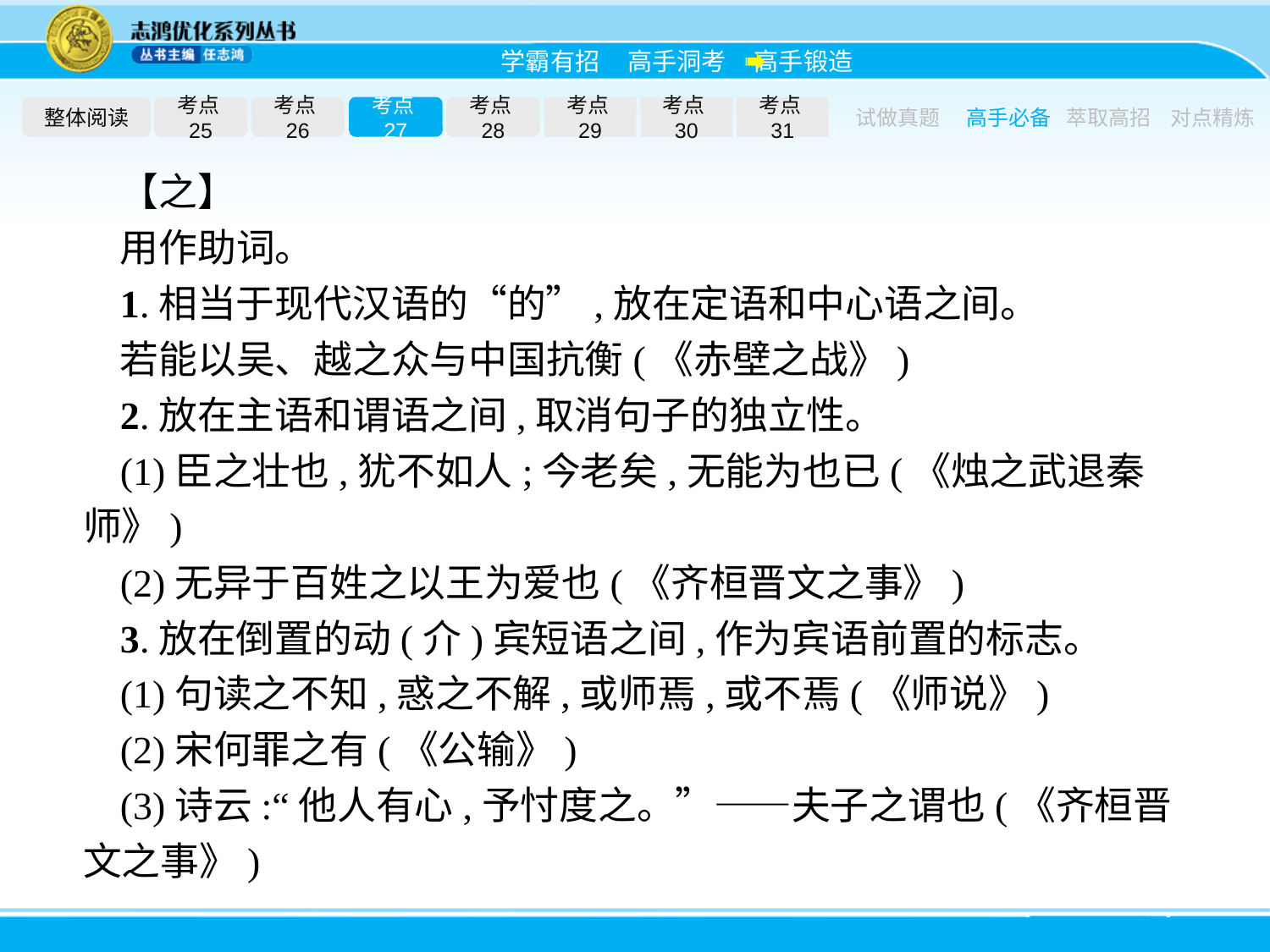

整体阅读
考点25
考点26
考点27
考点28
考点29
考点30
考点31
试做真题
高手必备
萃取高招
对点精炼
【之】
用作助词。
1.相当于现代汉语的“的”,放在定语和中心语之间。
若能以吴、越之众与中国抗衡(《赤壁之战》)
2.放在主语和谓语之间,取消句子的独立性。
(1)臣之壮也,犹不如人;今老矣,无能为也已(《烛之武退秦师》)
(2)无异于百姓之以王为爱也(《齐桓晋文之事》)
3.放在倒置的动(介)宾短语之间,作为宾语前置的标志。
(1)句读之不知,惑之不解,或师焉,或不焉(《师说》)
(2)宋何罪之有(《公输》)
(3)诗云:“他人有心,予忖度之。”——夫子之谓也(《齐桓晋文之事》)